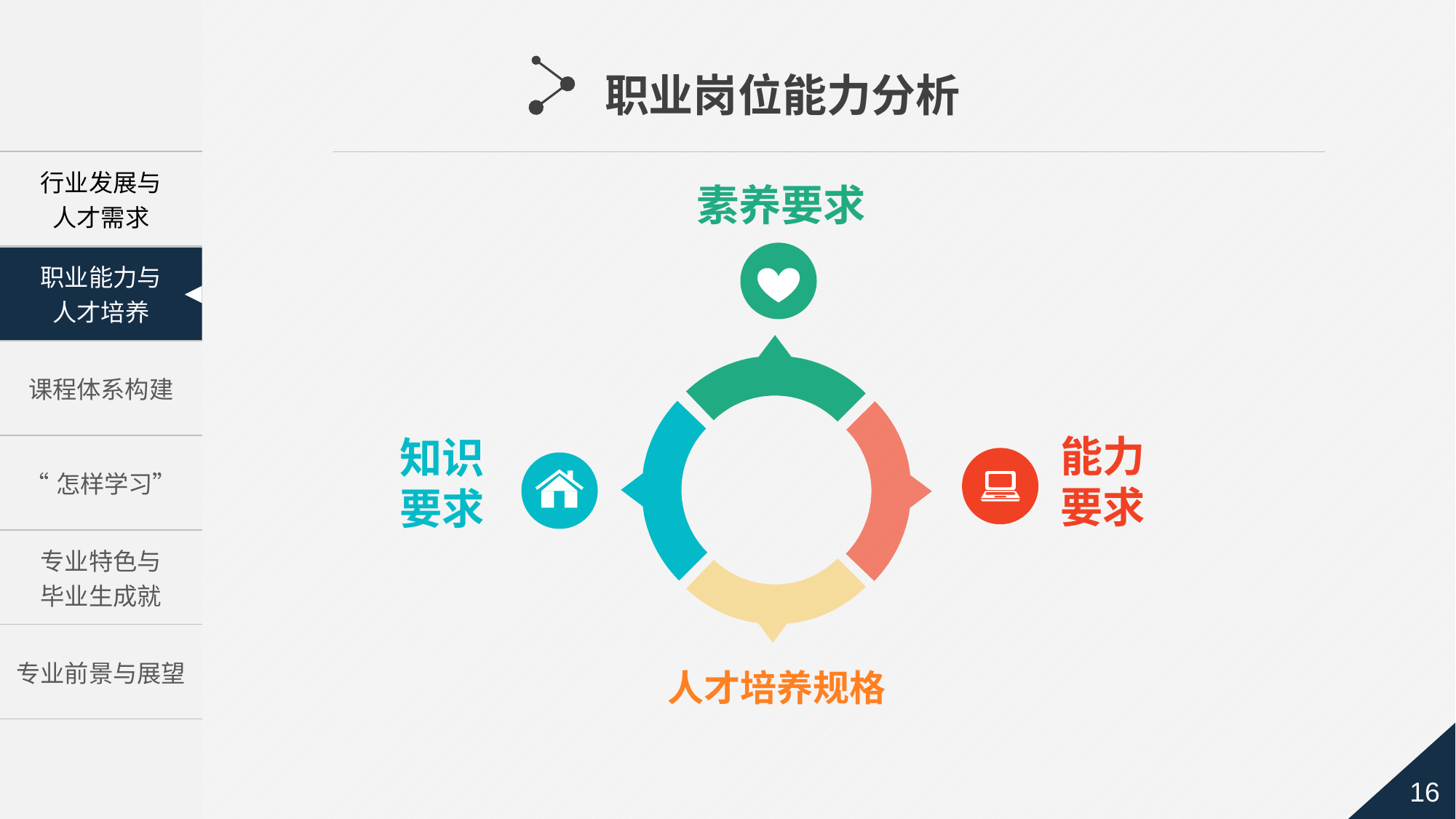

职业岗位能力分析
素养要求

能力
要求
知识
要求

人才培养规格